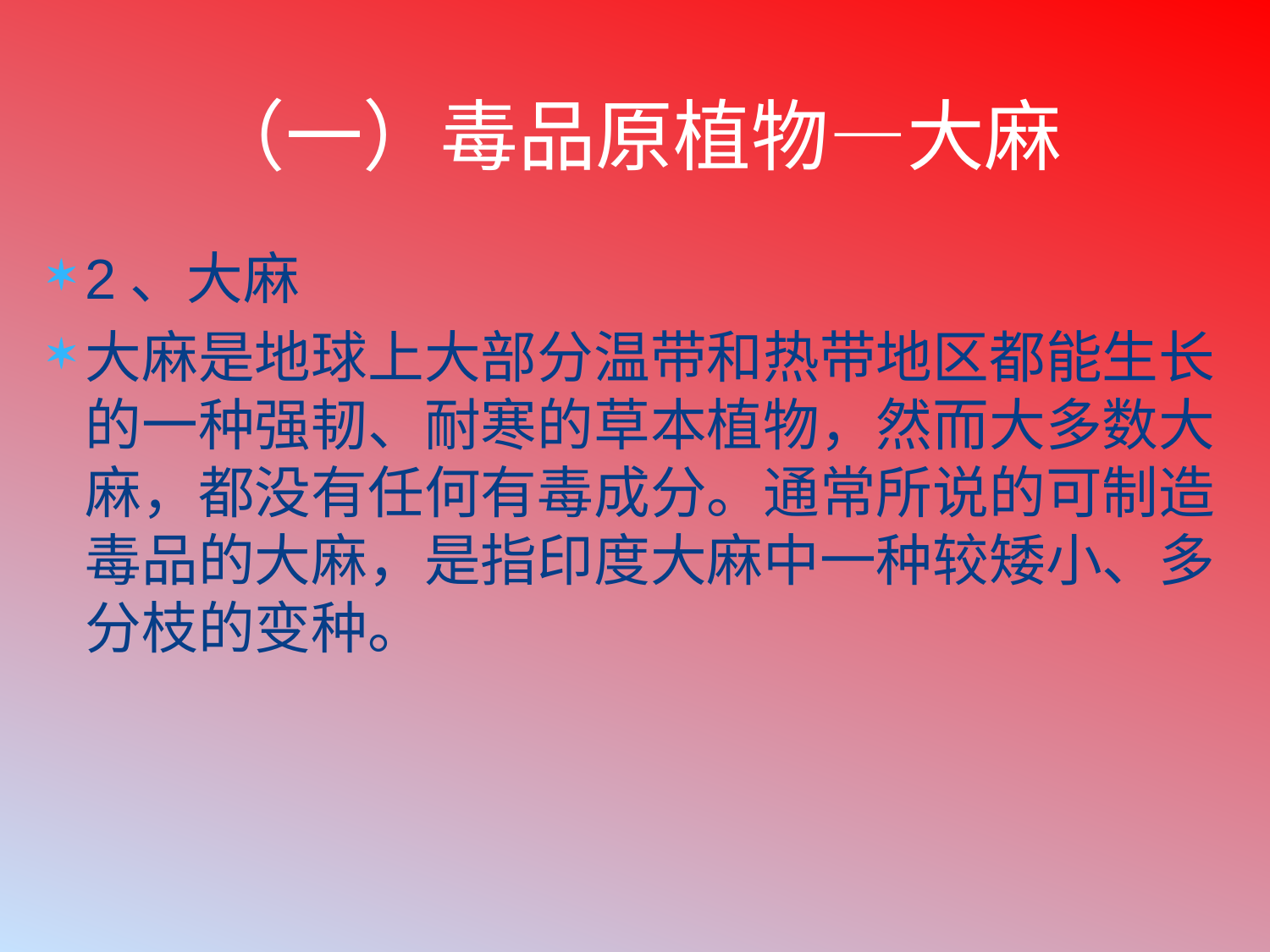

# （一）毒品原植物—大麻
2、大麻
大麻是地球上大部分温带和热带地区都能生长的一种强韧、耐寒的草本植物，然而大多数大麻，都没有任何有毒成分。通常所说的可制造毒品的大麻，是指印度大麻中一种较矮小、多分枝的变种。